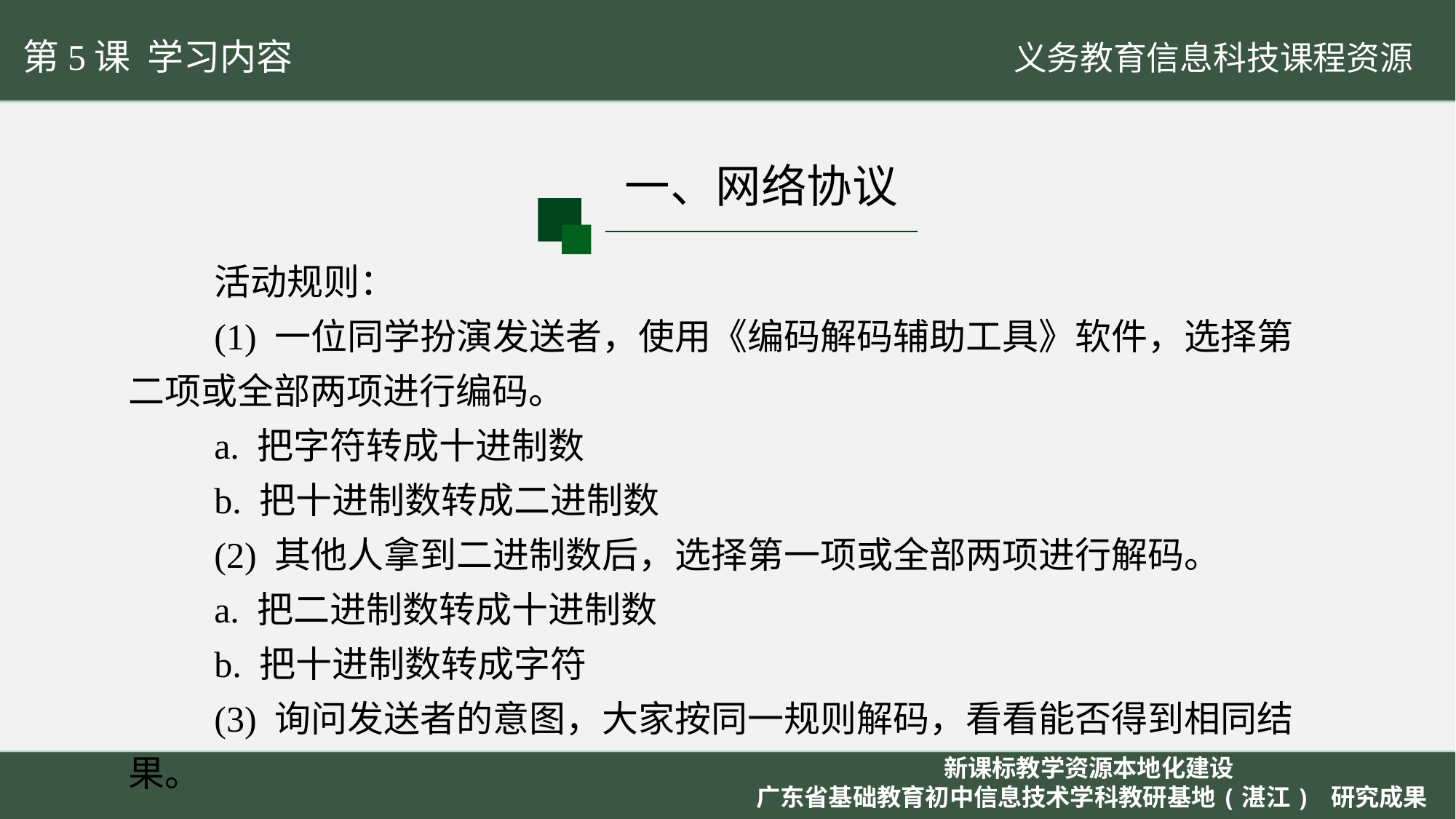

第5课  学习内容
一、网络协议

活动规则：
(1) 一位同学扮演发送者，使用《编码解码辅助工具》软件，选择第二项或全部两项进行编码。
a. 把字符转成十进制数
b. 把十进制数转成二进制数
(2) 其他人拿到二进制数后，选择第一项或全部两项进行解码。
a. 把二进制数转成十进制数
b. 把十进制数转成字符
(3) 询问发送者的意图，大家按同一规则解码，看看能否得到相同结果。
新课标教学资源本地化建设
广东省基础教育初中信息技术学科教研基地(湛江) 研究成果